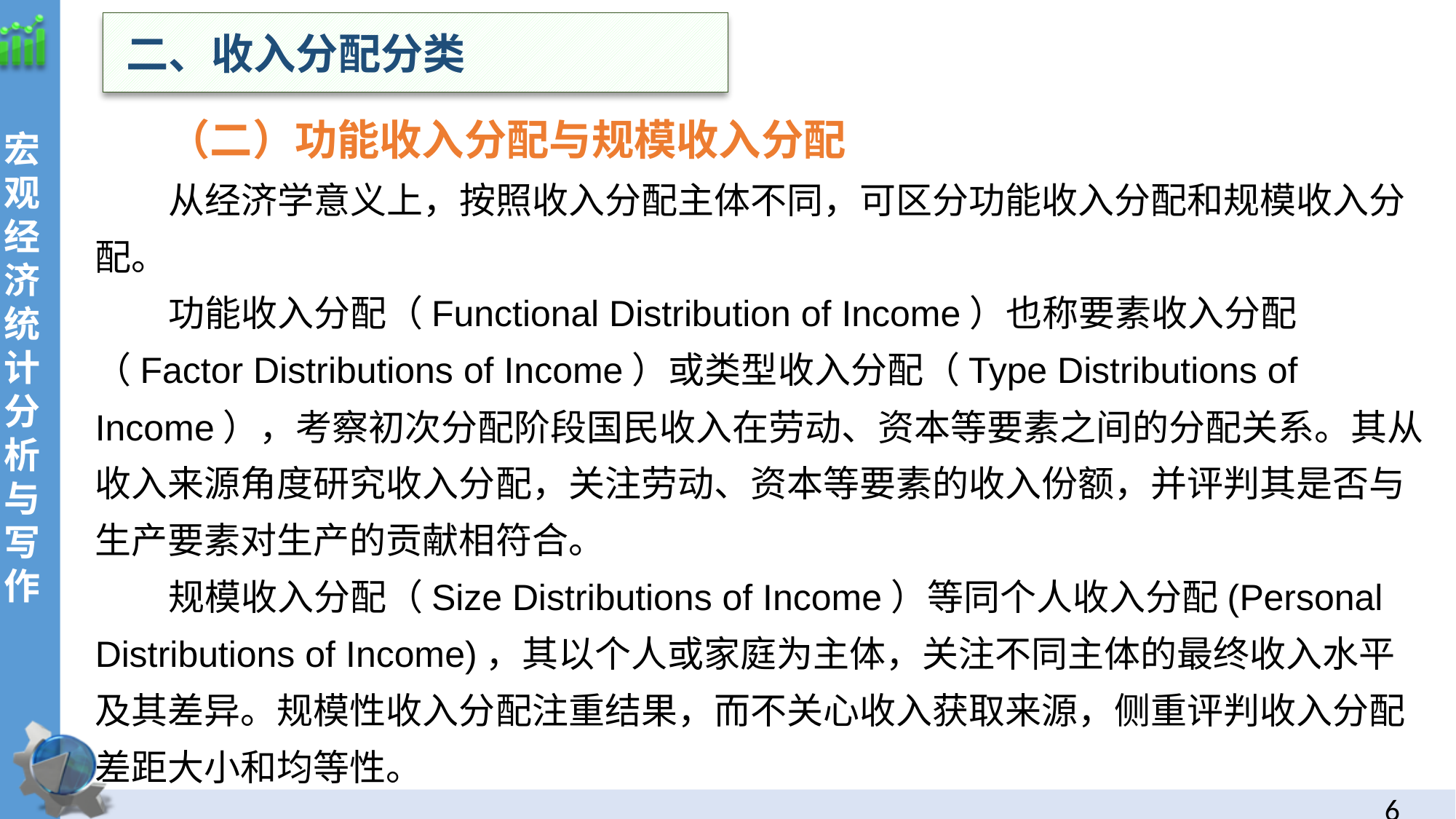

二、收入分配分类

（二）功能收入分配与规模收入分配
从经济学意义上，按照收入分配主体不同，可区分功能收入分配和规模收入分配。
功能收入分配（Functional Distribution of Income）也称要素收入分配（Factor Distributions of Income）或类型收入分配（Type Distributions of Income），考察初次分配阶段国民收入在劳动、资本等要素之间的分配关系。其从收入来源角度研究收入分配，关注劳动、资本等要素的收入份额，并评判其是否与生产要素对生产的贡献相符合。
规模收入分配（Size Distributions of Income）等同个人收入分配(Personal Distributions of Income)，其以个人或家庭为主体，关注不同主体的最终收入水平及其差异。规模性收入分配注重结果，而不关心收入获取来源，侧重评判收入分配差距大小和均等性。

6